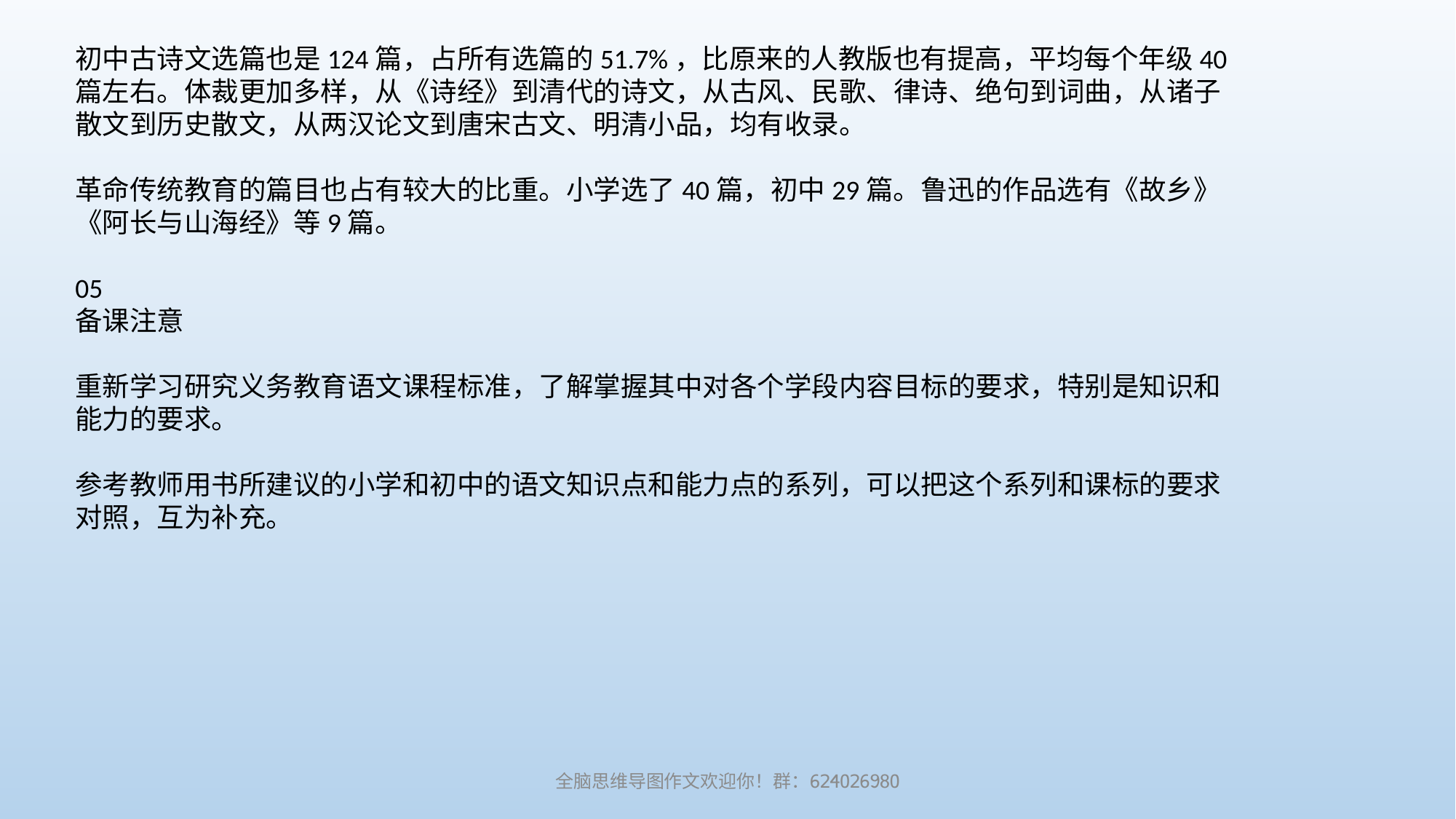

初中古诗文选篇也是124篇，占所有选篇的51.7%，比原来的人教版也有提高，平均每个年级40篇左右。体裁更加多样，从《诗经》到清代的诗文，从古风、民歌、律诗、绝句到词曲，从诸子散文到历史散文，从两汉论文到唐宋古文、明清小品，均有收录。

革命传统教育的篇目也占有较大的比重。小学选了40篇，初中29篇。鲁迅的作品选有《故乡》《阿长与山海经》等9篇。

05
备课注意

重新学习研究义务教育语文课程标准，了解掌握其中对各个学段内容目标的要求，特别是知识和能力的要求。

参考教师用书所建议的小学和初中的语文知识点和能力点的系列，可以把这个系列和课标的要求对照，互为补充。

全脑思维导图作文欢迎你！群：624026980